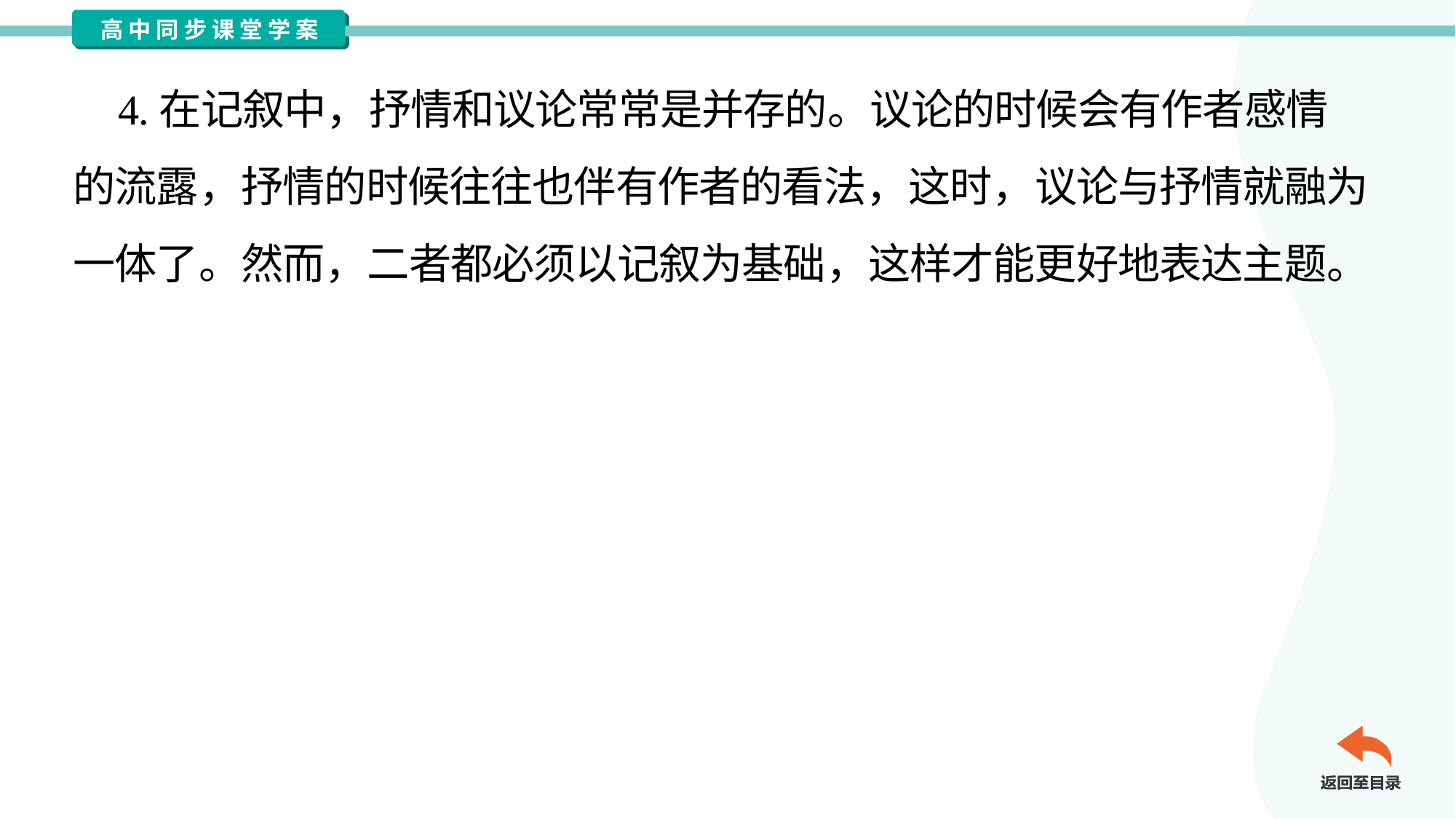

4.在记叙中，抒情和议论常常是并存的。议论的时候会有作者感情
的流露，抒情的时候往往也伴有作者的看法，这时，议论与抒情就融为
一体了。然而，二者都必须以记叙为基础，这样才能更好地表达主题。